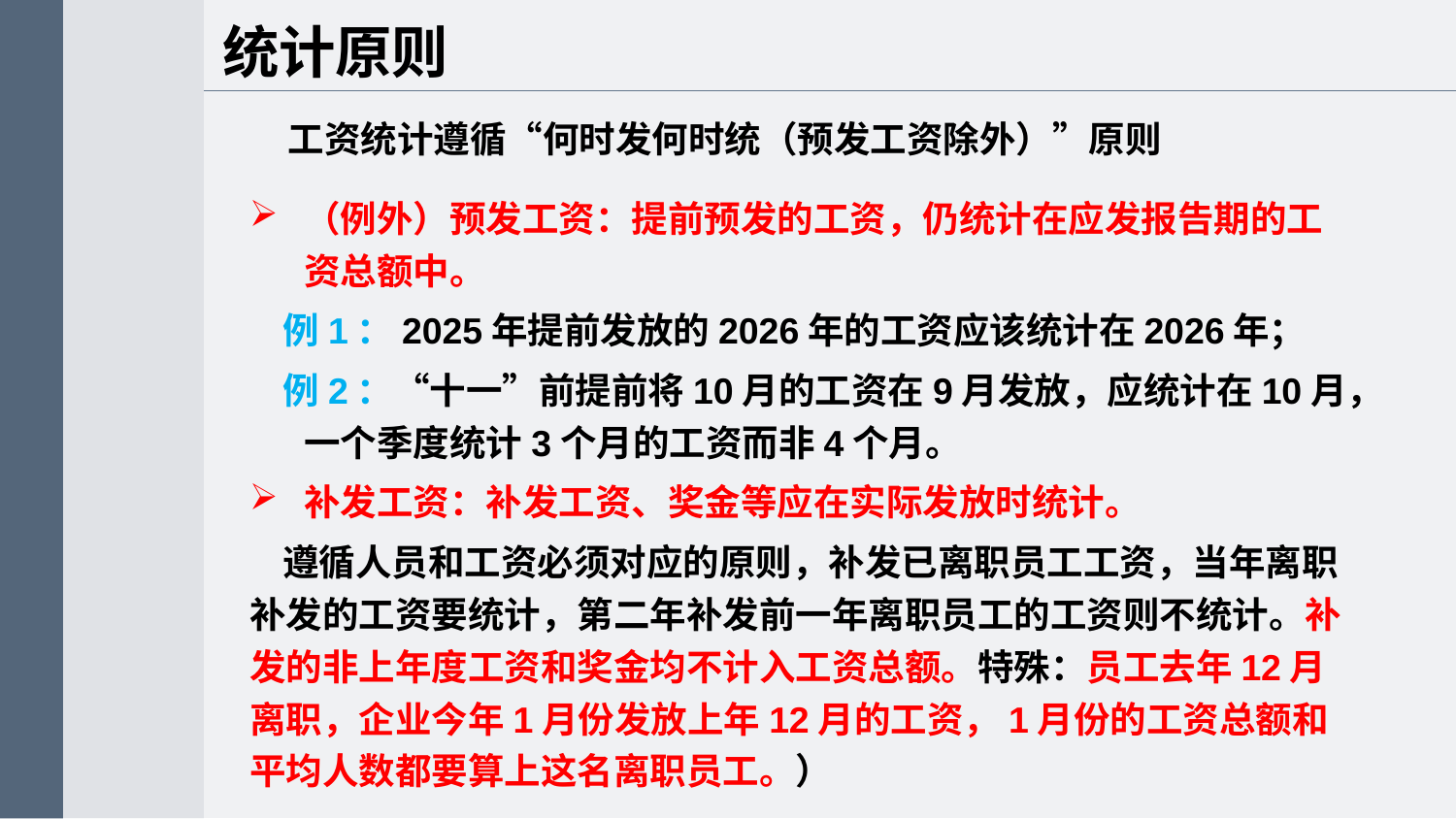

统计原则

工资统计遵循“何时发何时统（预发工资除外）”原则

（例外）预发工资：提前预发的工资，仍统计在应发报告期的工资总额中。
   例1：2025年提前发放的2026年的工资应该统计在2026年；
   例2：“十一”前提前将10月的工资在9月发放，应统计在10月，一个季度统计3个月的工资而非4个月。
补发工资：补发工资、奖金等应在实际发放时统计。
   遵循人员和工资必须对应的原则，补发已离职员工工资，当年离职补发的工资要统计，第二年补发前一年离职员工的工资则不统计。补发的非上年度工资和奖金均不计入工资总额。特殊：员工去年12月离职，企业今年1月份发放上年12月的工资，1月份的工资总额和平均人数都要算上这名离职员工。）